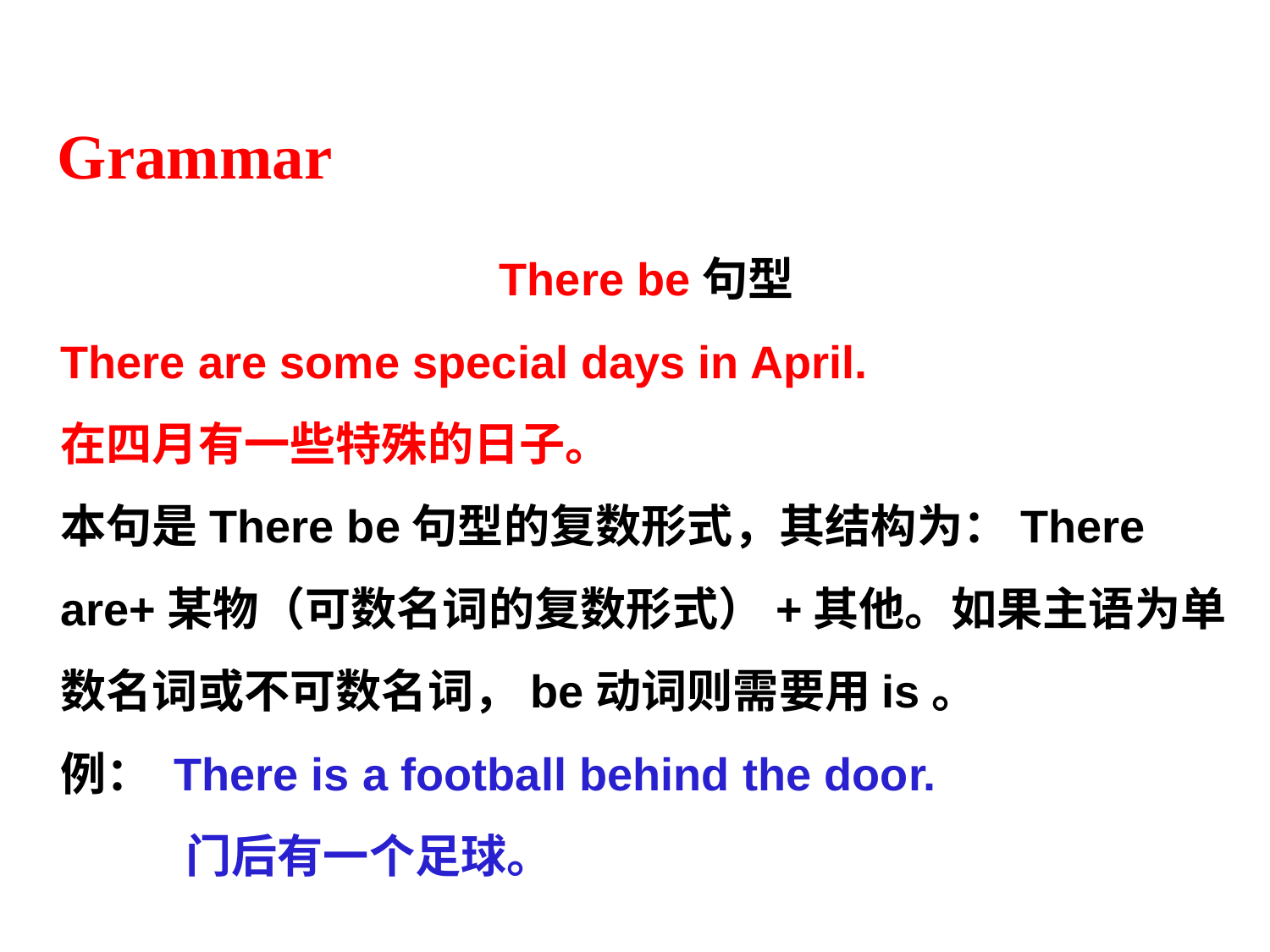

Grammar
There be句型
There are some special days in April.
在四月有一些特殊的日子。
本句是There be句型的复数形式，其结构为：There are+某物（可数名词的复数形式）+其他。如果主语为单数名词或不可数名词，be动词则需要用is。
例： There is a football behind the door.
           门后有一个足球。